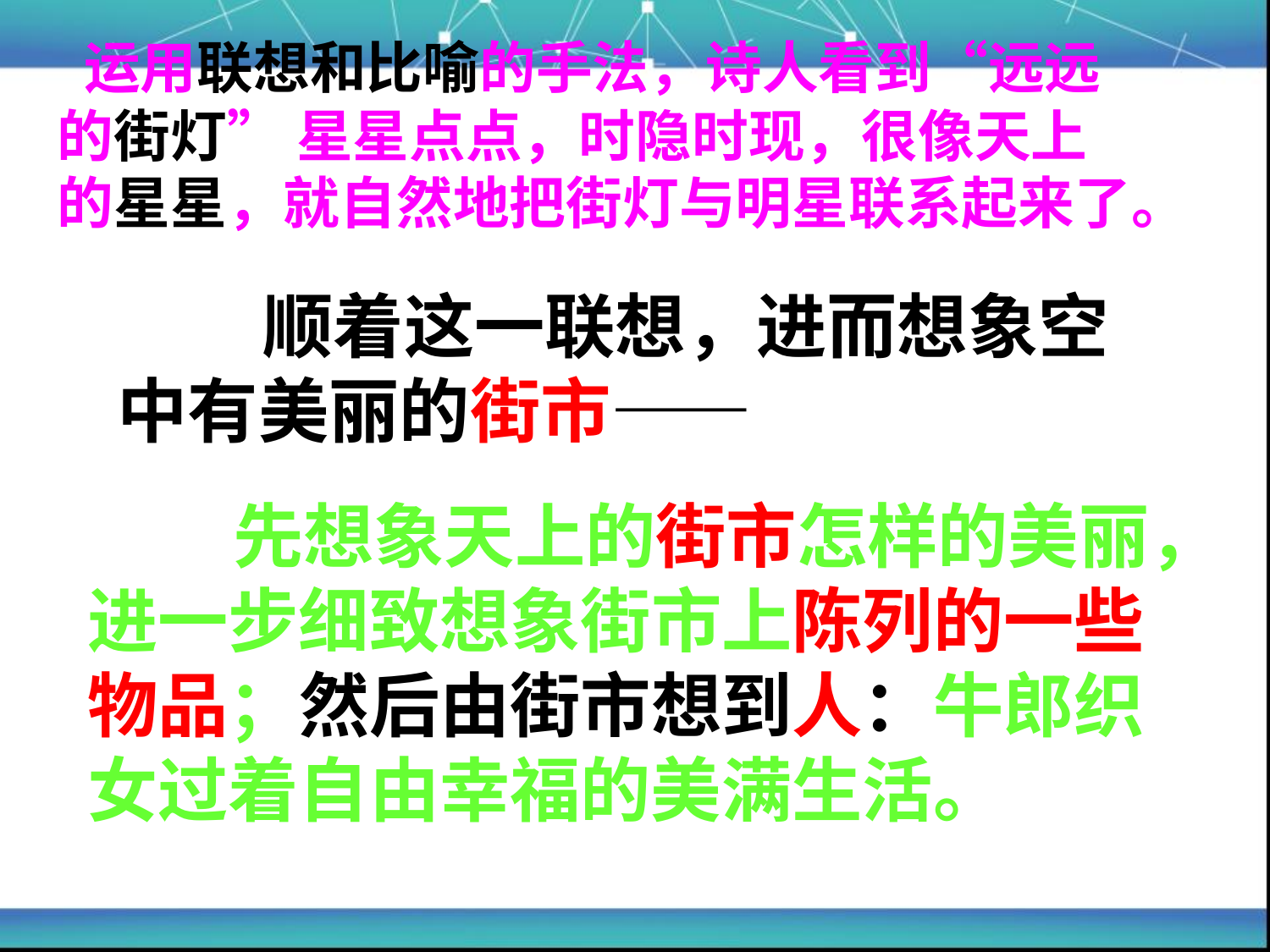

运用联想和比喻的手法，诗人看到“远远的街灯” 星星点点，时隐时现，很像天上的星星，就自然地把街灯与明星联系起来了。
        顺着这一联想，进而想象空中有美丽的街市——
        先想象天上的街市怎样的美丽，进一步细致想象街市上陈列的一些物品；然后由街市想到人：牛郎织女过着自由幸福的美满生活。